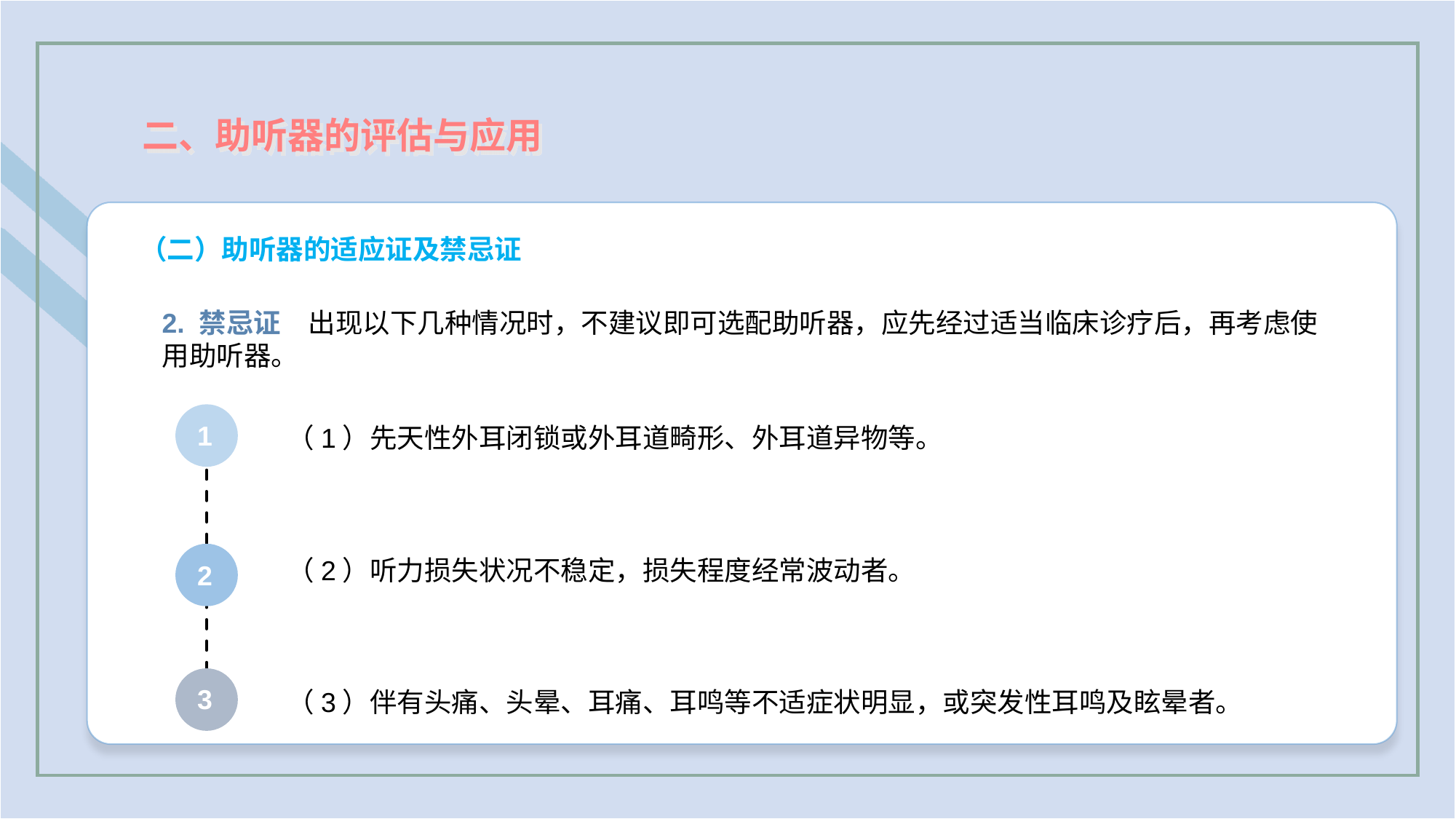

二、助听器的评估与应用

（二）助听器的适应证及禁忌证
2. 禁忌证　出现以下几种情况时，不建议即可选配助听器，应先经过适当临床诊疗后，再考虑使用助听器。

1
（1）先天性外耳闭锁或外耳道畸形、外耳道异物等。

（2）听力损失状况不稳定，损失程度经常波动者。
2

3
（3）伴有头痛、头晕、耳痛、耳鸣等不适症状明显，或突发性耳鸣及眩晕者。